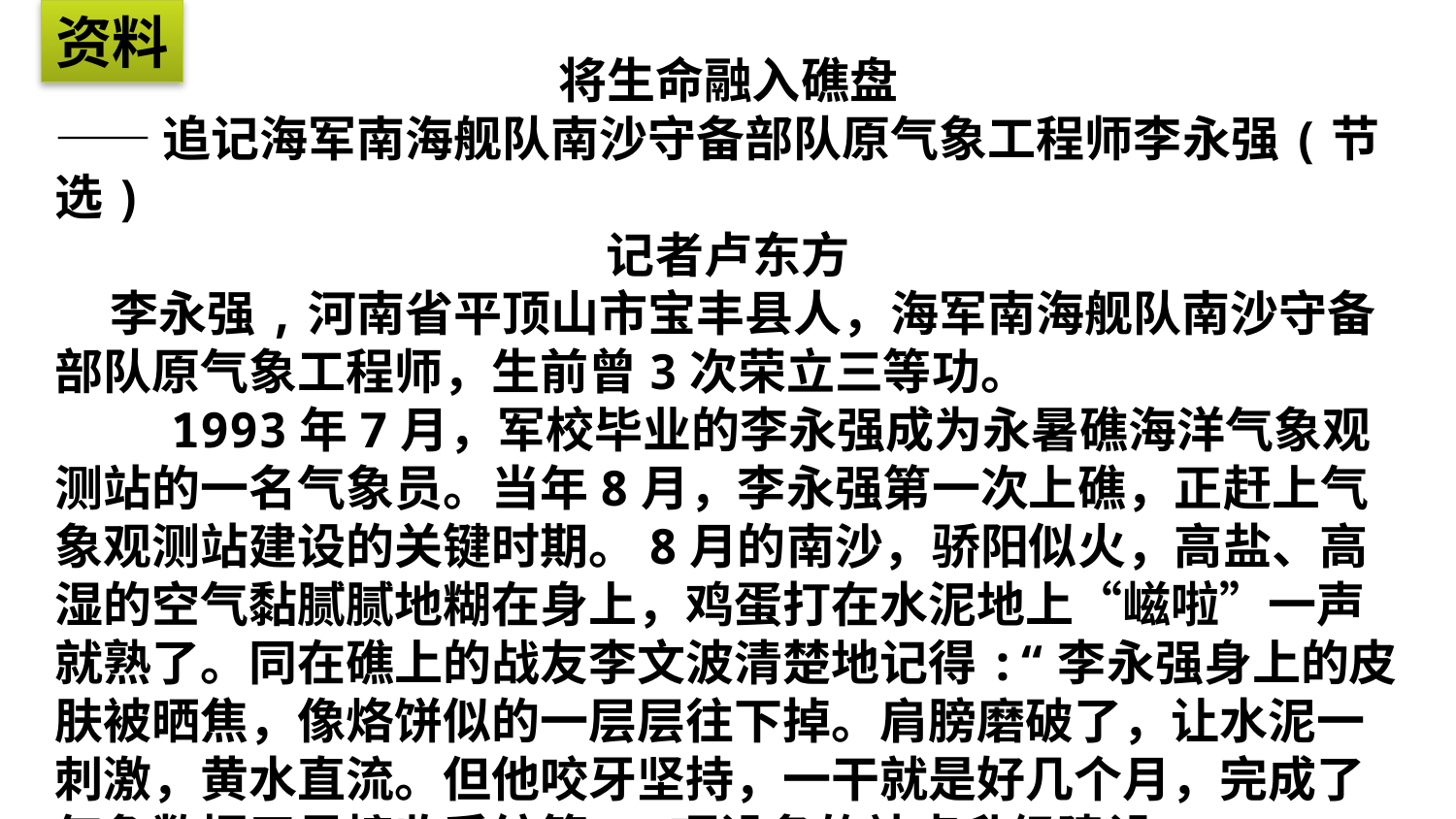

资料
将生命融入礁盘
——追记海军南海舰队南沙守备部队原气象工程师李永强(节选)
记者卢东方
    李永强,河南省平顶山市宝丰县人，海军南海舰队南沙守备部队原气象工程师，生前曾3次荣立三等功。
    1993年7月，军校毕业的李永强成为永暑礁海洋气象观测站的一名气象员。当年8月，李永强第一次上礁，正赶上气象观测站建设的关键时期。8月的南沙，骄阳似火，高盐、高湿的空气黏腻腻地糊在身上，鸡蛋打在水泥地上“嵫啦”一声就熟了。同在礁上的战友李文波清楚地记得:“李永强身上的皮肤被晒焦，像烙饼似的一层层往下掉。肩膀磨破了，让水泥一刺激，黄水直流。但他咬牙坚持，一干就是好几个月，完成了气象数据卫星接收系统等10项设备的站点升级建设。